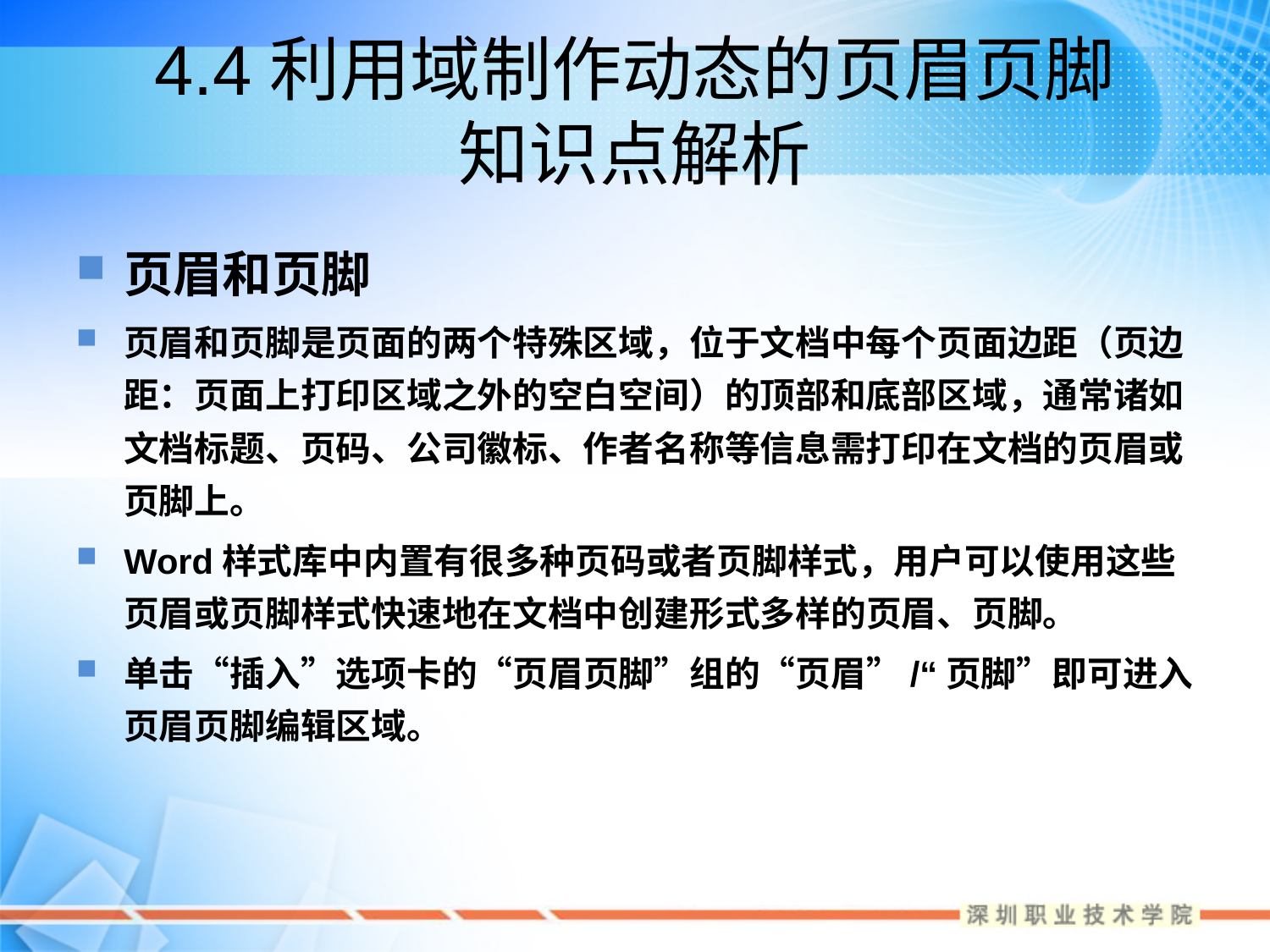

# 4.4利用域制作动态的页眉页脚 知识点解析
页眉和页脚
页眉和页脚是页面的两个特殊区域，位于文档中每个页面边距（页边距：页面上打印区域之外的空白空间）的顶部和底部区域，通常诸如文档标题、页码、公司徽标、作者名称等信息需打印在文档的页眉或页脚上。
Word样式库中内置有很多种页码或者页脚样式，用户可以使用这些页眉或页脚样式快速地在文档中创建形式多样的页眉、页脚。
单击“插入”选项卡的“页眉页脚”组的“页眉”/“页脚”即可进入页眉页脚编辑区域。